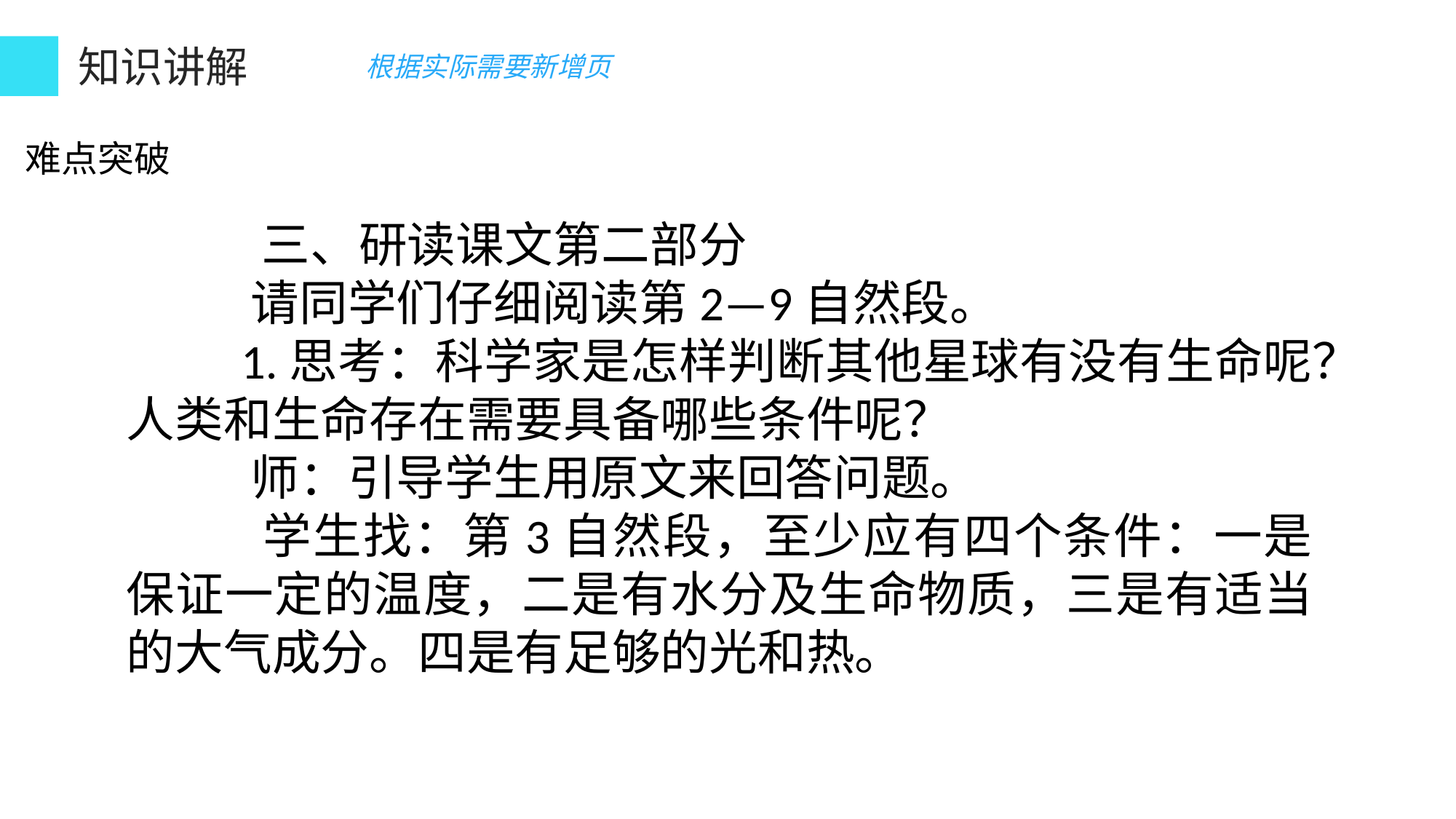

活动与探究（温馨提示：规范操作、注意安全）

知识讲解

根据实际需要新增页
难点突破
        三、研读课文第二部分
       请同学们仔细阅读第2—9自然段。
       1.思考：科学家是怎样判断其他星球有没有生命呢？人类和生命存在需要具备哪些条件呢？
       师：引导学生用原文来回答问题。
       学生找：第3自然段，至少应有四个条件：一是保证一定的温度，二是有水分及生命物质，三是有适当的大气成分。四是有足够的光和热。